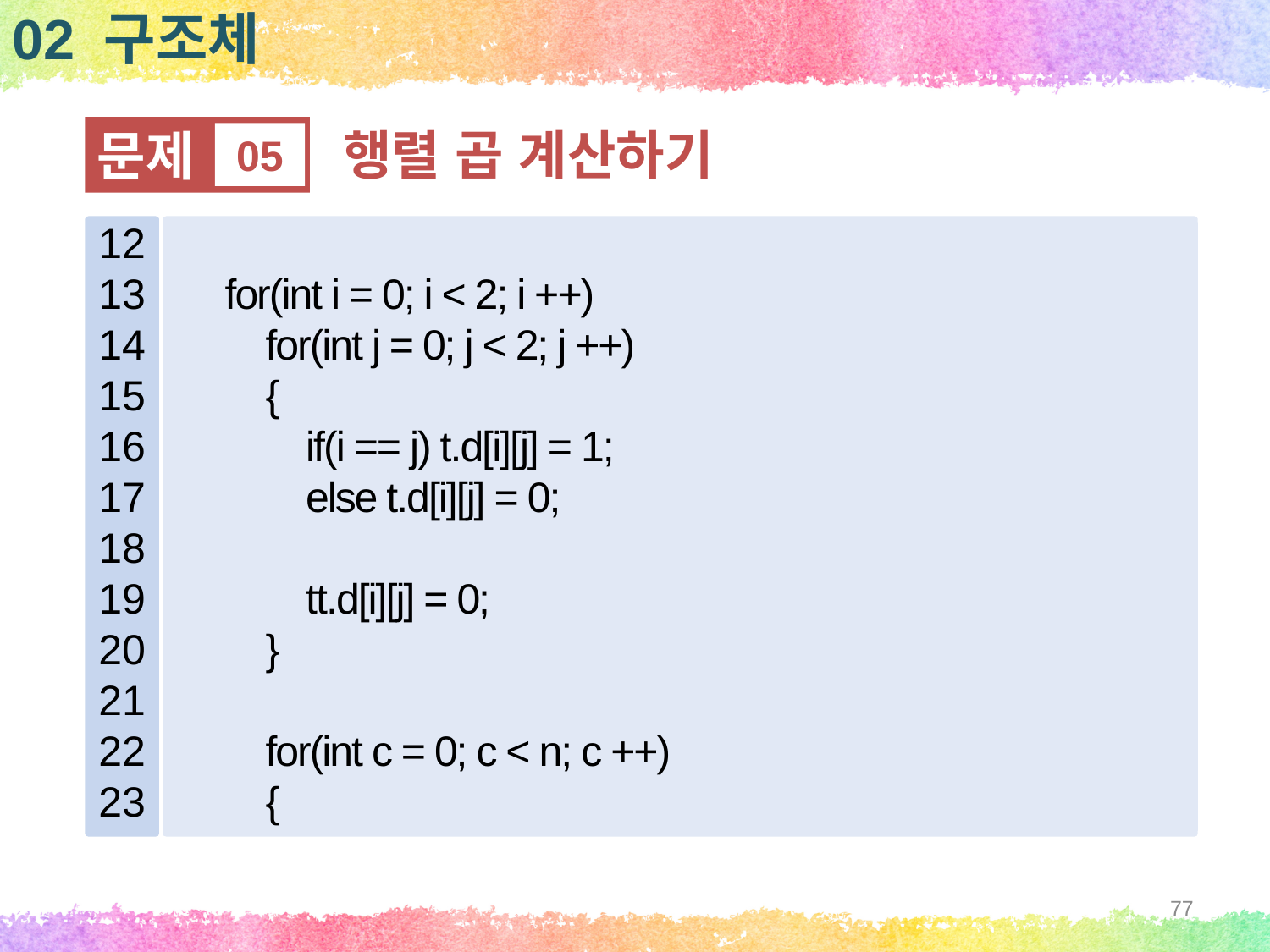

02 구조체
문제
05
행렬 곱 계산하기
12
13
14
15
16
17
18
19
20
21
22
23

    for(int i = 0; i < 2; i ++)
        for(int j = 0; j < 2; j ++)
        {
            if(i == j) t.d[i][j] = 1;
            else t.d[i][j] = 0;

            tt.d[i][j] = 0;
        }

        for(int c = 0; c < n; c ++)
        {
77